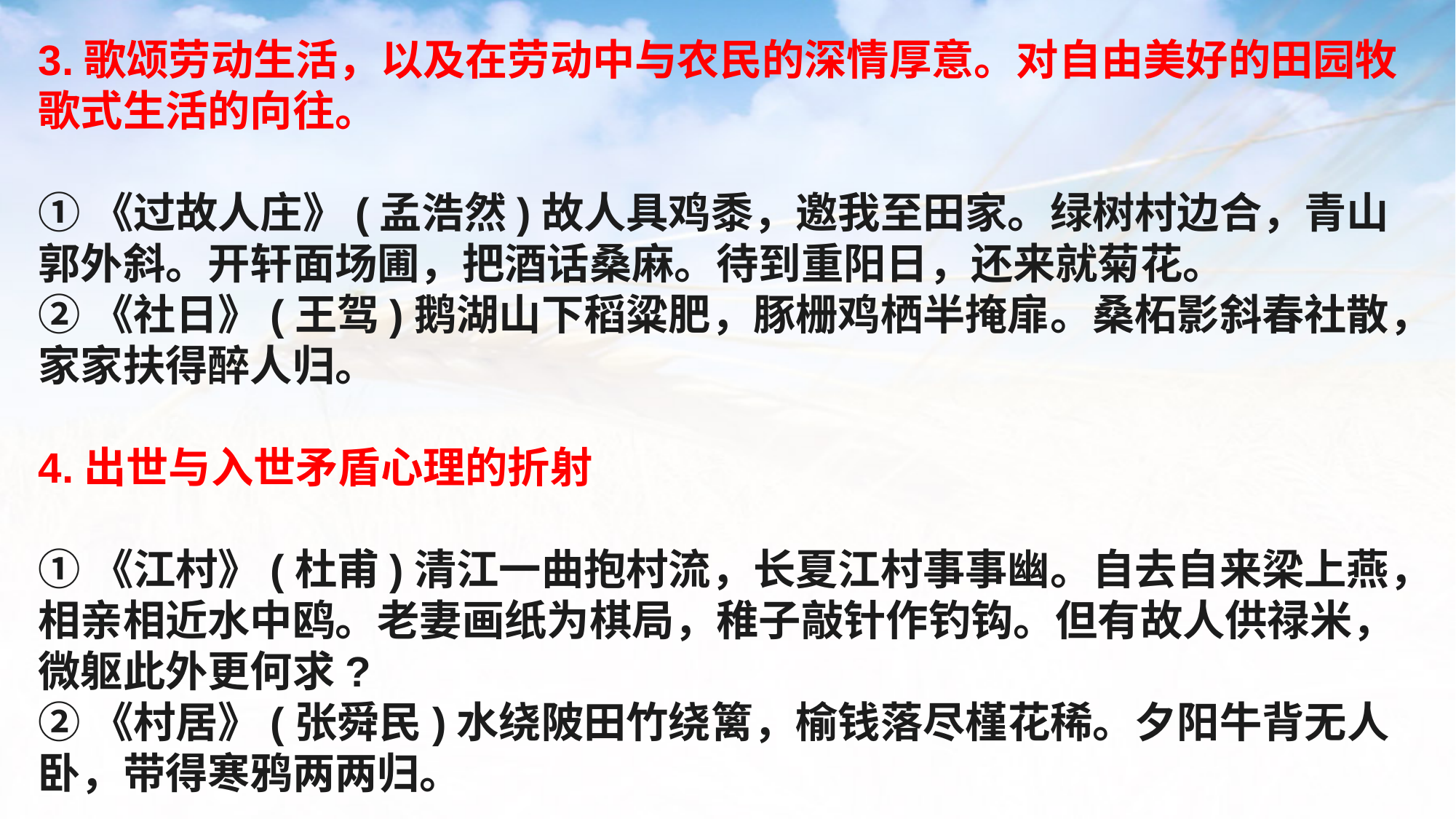

3.歌颂劳动生活，以及在劳动中与农民的深情厚意。对自由美好的田园牧歌式生活的向往。

①《过故人庄》(孟浩然)故人具鸡黍，邀我至田家。绿树村边合，青山郭外斜。开轩面场圃，把酒话桑麻。待到重阳日，还来就菊花。
②《社日》(王驾)鹅湖山下稻粱肥，豚栅鸡栖半掩扉。桑柘影斜春社散，家家扶得醉人归。

4.出世与入世矛盾心理的折射

①《江村》(杜甫)清江一曲抱村流，长夏江村事事幽。自去自来梁上燕，相亲相近水中鸥。老妻画纸为棋局，稚子敲针作钓钩。但有故人供禄米，微躯此外更何求?
②《村居》(张舜民)水绕陂田竹绕篱，榆钱落尽槿花稀。夕阳牛背无人卧，带得寒鸦两两归。